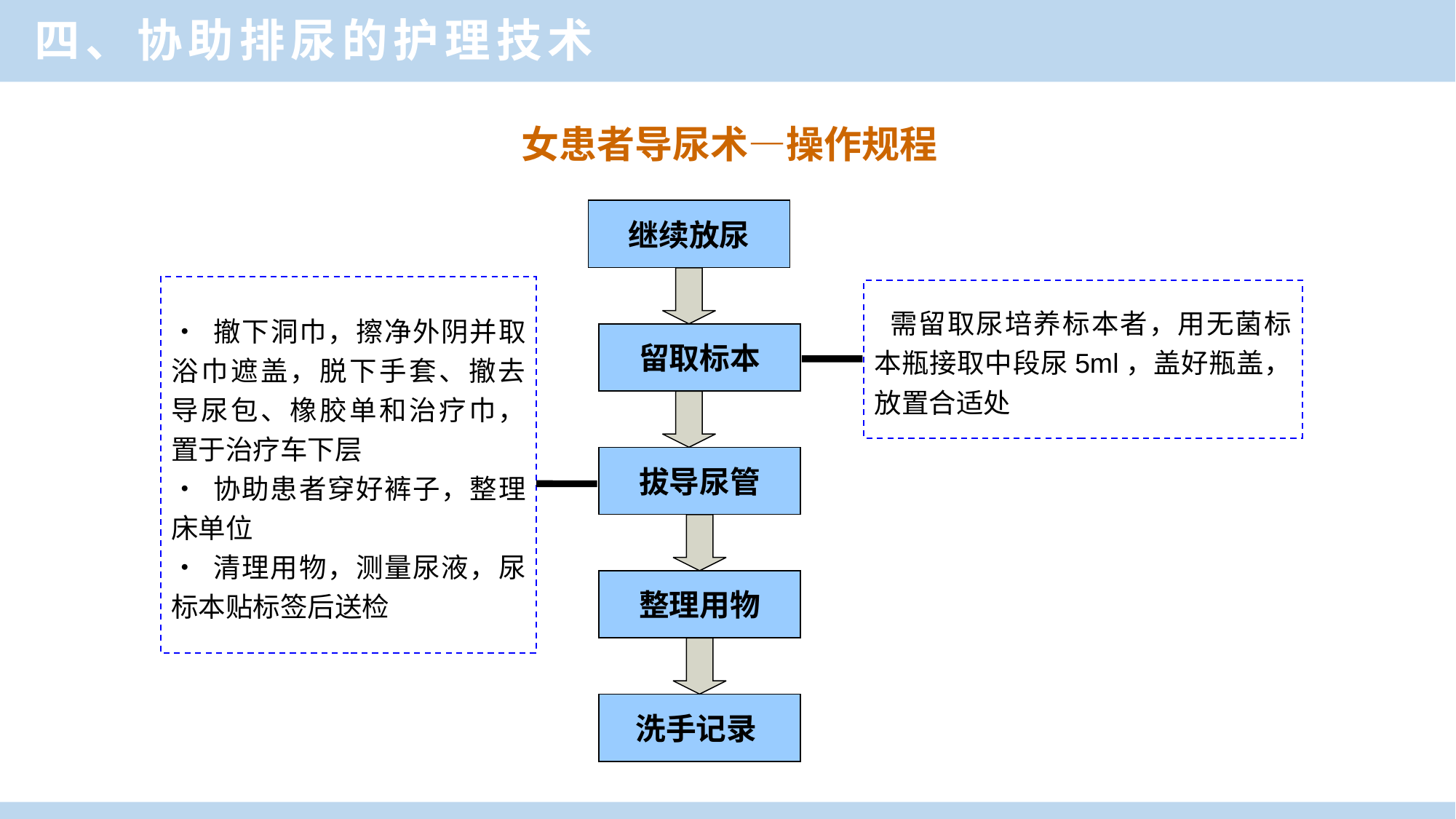

四、协助排尿的护理技术
女患者导尿术—操作规程
继续放尿

留取标本

拔导尿管

整理用物

洗手记录
• 撤下洞巾，擦净外阴并取浴巾遮盖，脱下手套、撤去导尿包、橡胶单和治疗巾，置于治疗车下层
• 协助患者穿好裤子，整理床单位
• 清理用物，测量尿液，尿标本贴标签后送检
 需留取尿培养标本者，用无菌标本瓶接取中段尿5ml，盖好瓶盖，放置合适处